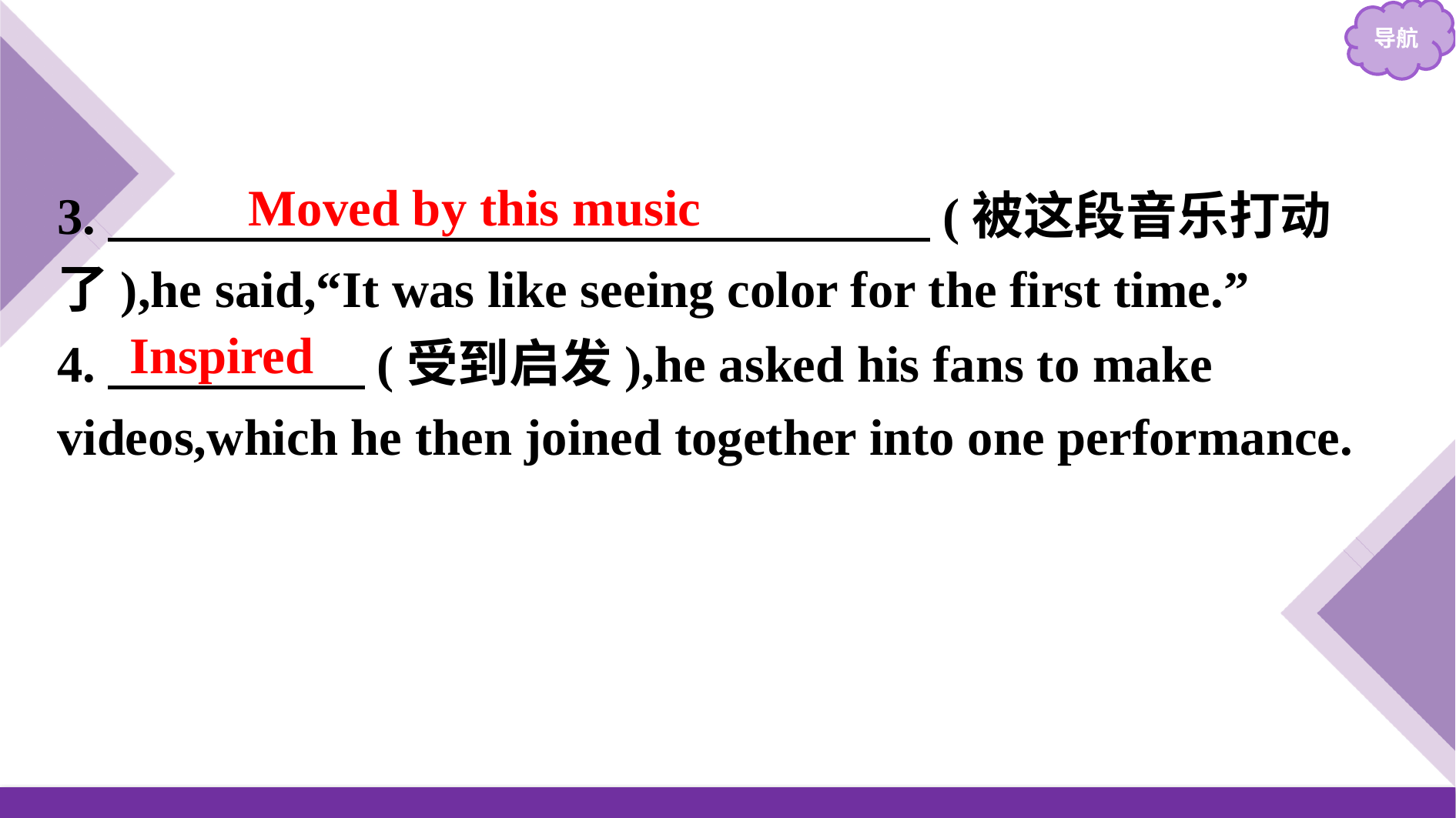

3.　　　　　　　　　　　　　　　　(被这段音乐打动了),he said,“It was like seeing color for the first time.”
4.　　　　　(受到启发),he asked his fans to make videos,which he then joined together into one performance.
Moved by this music
Inspired